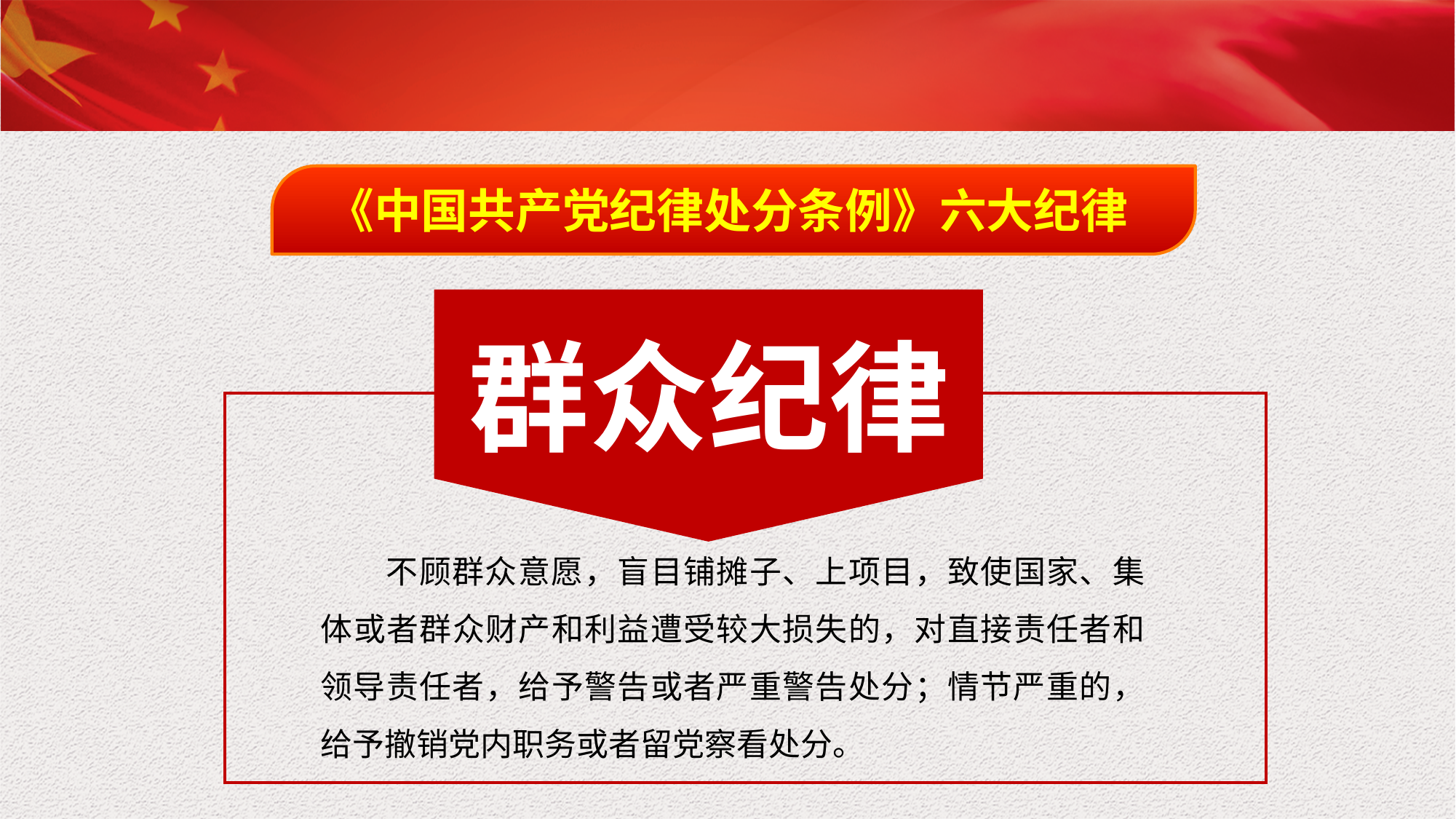

《中国共产党纪律处分条例》六大纪律
群众纪律

       不顾群众意愿，盲目铺摊子、上项目，致使国家、集体或者群众财产和利益遭受较大损失的，对直接责任者和领导责任者，给予警告或者严重警告处分；情节严重的，给予撤销党内职务或者留党察看处分。